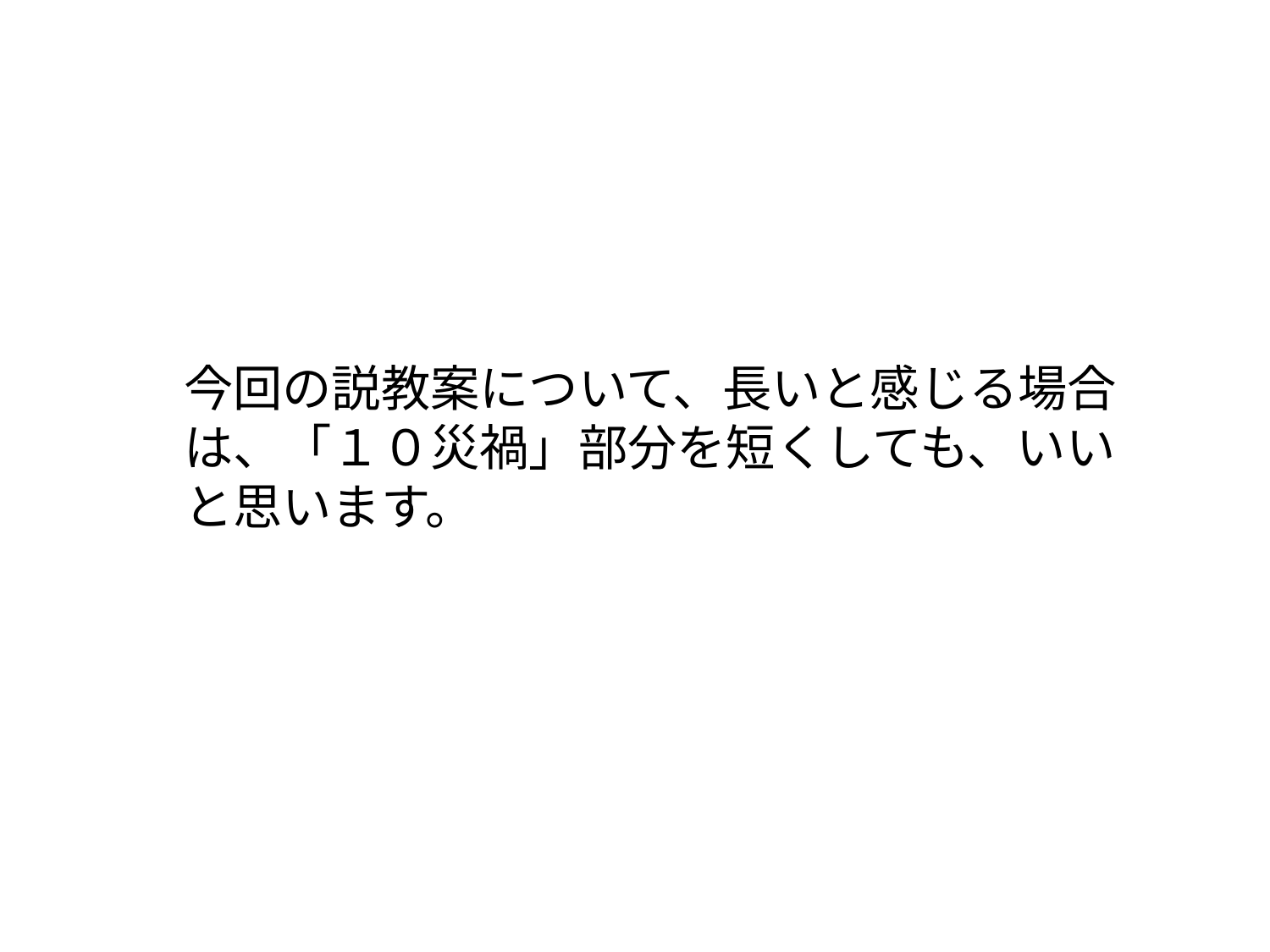

今回の説教案について、長いと感じる場合は、「１０災禍」部分を短くしても、いいと思います。